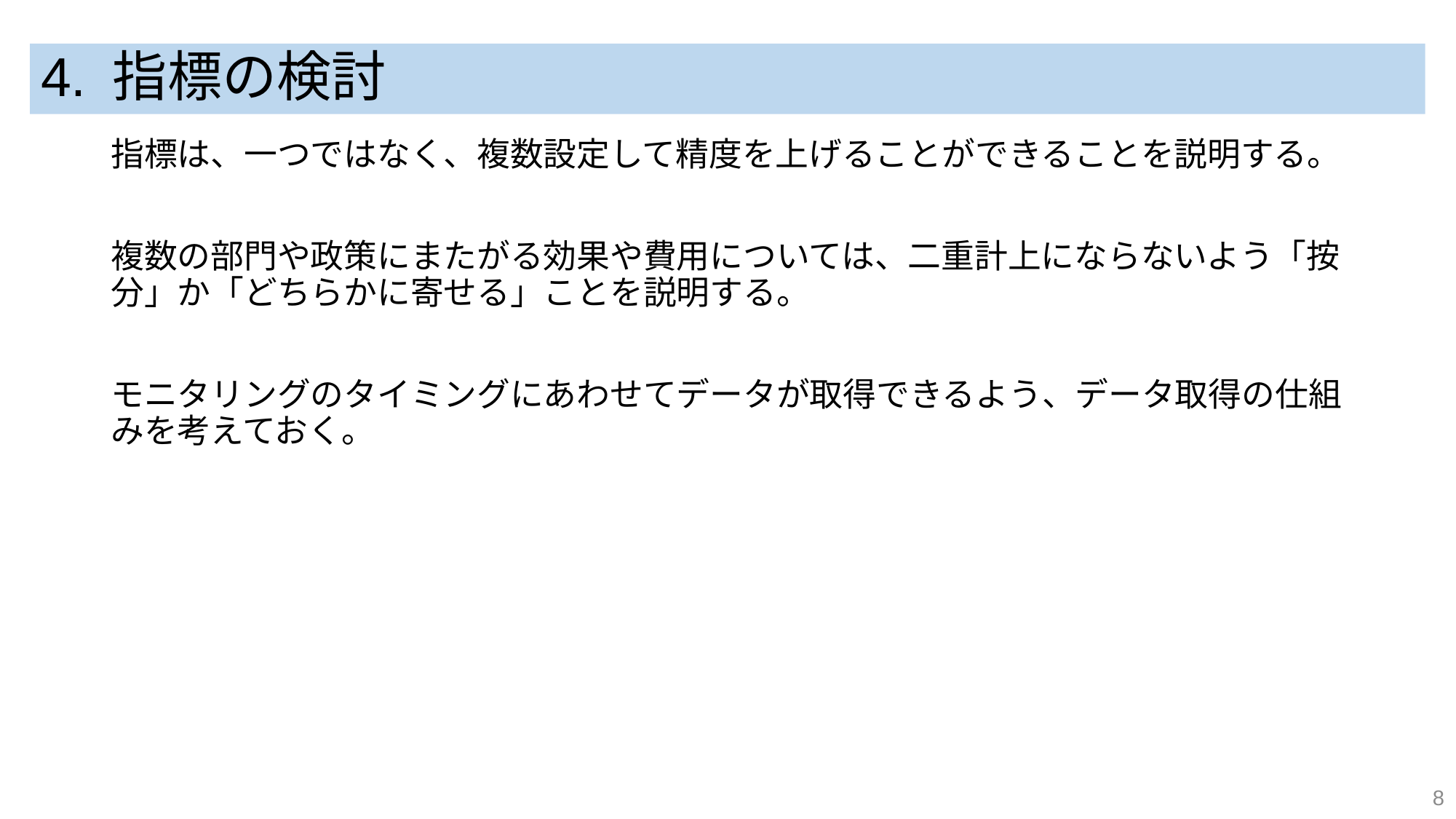

# 4. 指標の検討
指標は、一つではなく、複数設定して精度を上げることができることを説明する。

複数の部門や政策にまたがる効果や費用については、二重計上にならないよう「按分」か「どちらかに寄せる」ことを説明する。

モニタリングのタイミングにあわせてデータが取得できるよう、データ取得の仕組みを考えておく。
8